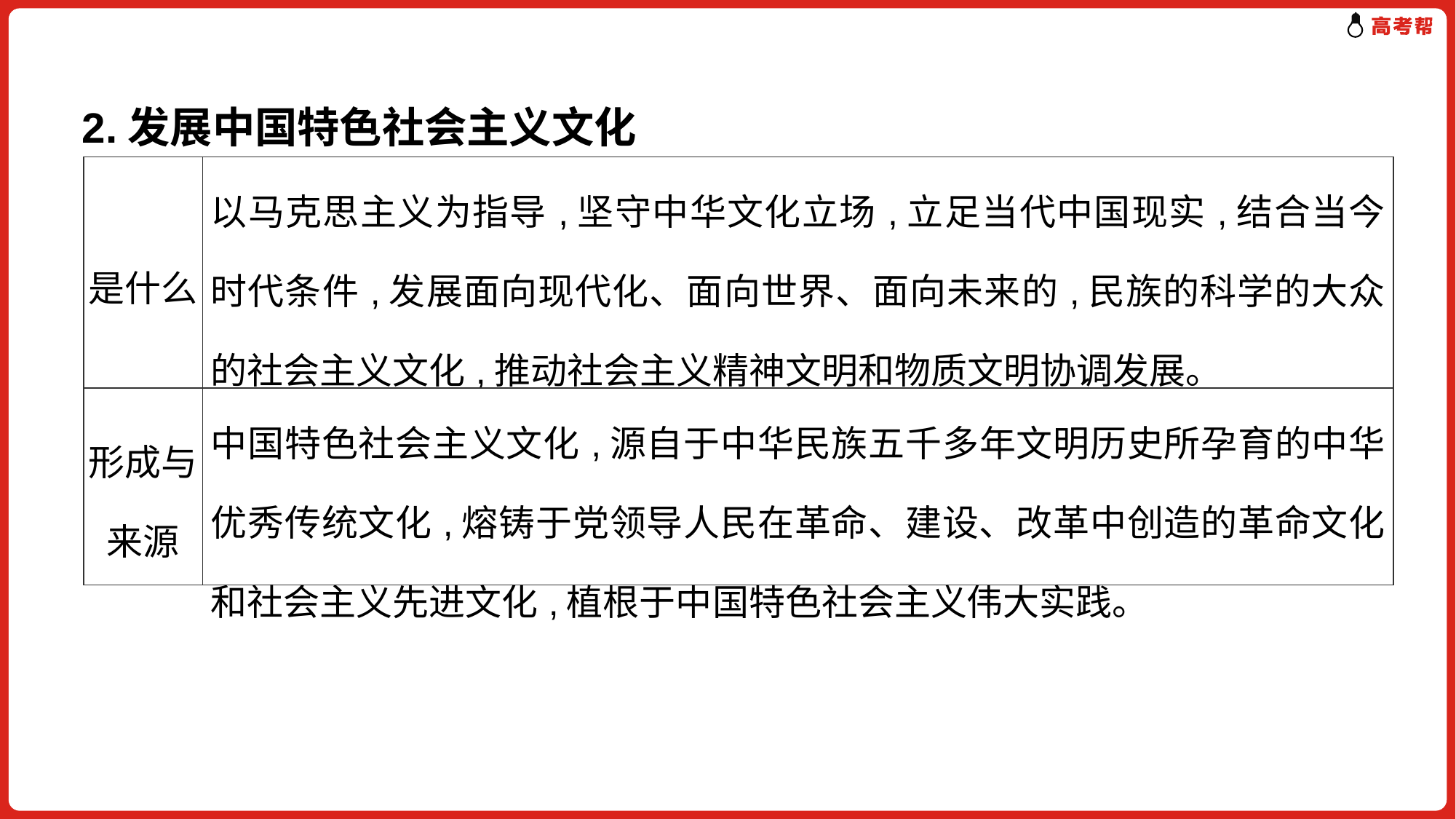

2.发展中国特色社会主义文化
| 是什么 | 以马克思主义为指导,坚守中华文化立场,立足当代中国现实,结合当今时代条件,发展面向现代化、面向世界、面向未来的,民族的科学的大众的社会主义文化,推动社会主义精神文明和物质文明协调发展。 |
| --- | --- |
| 形成与来源 | 中国特色社会主义文化,源自于中华民族五千多年文明历史所孕育的中华优秀传统文化,熔铸于党领导人民在革命、建设、改革中创造的革命文化和社会主义先进文化,植根于中国特色社会主义伟大实践。 |